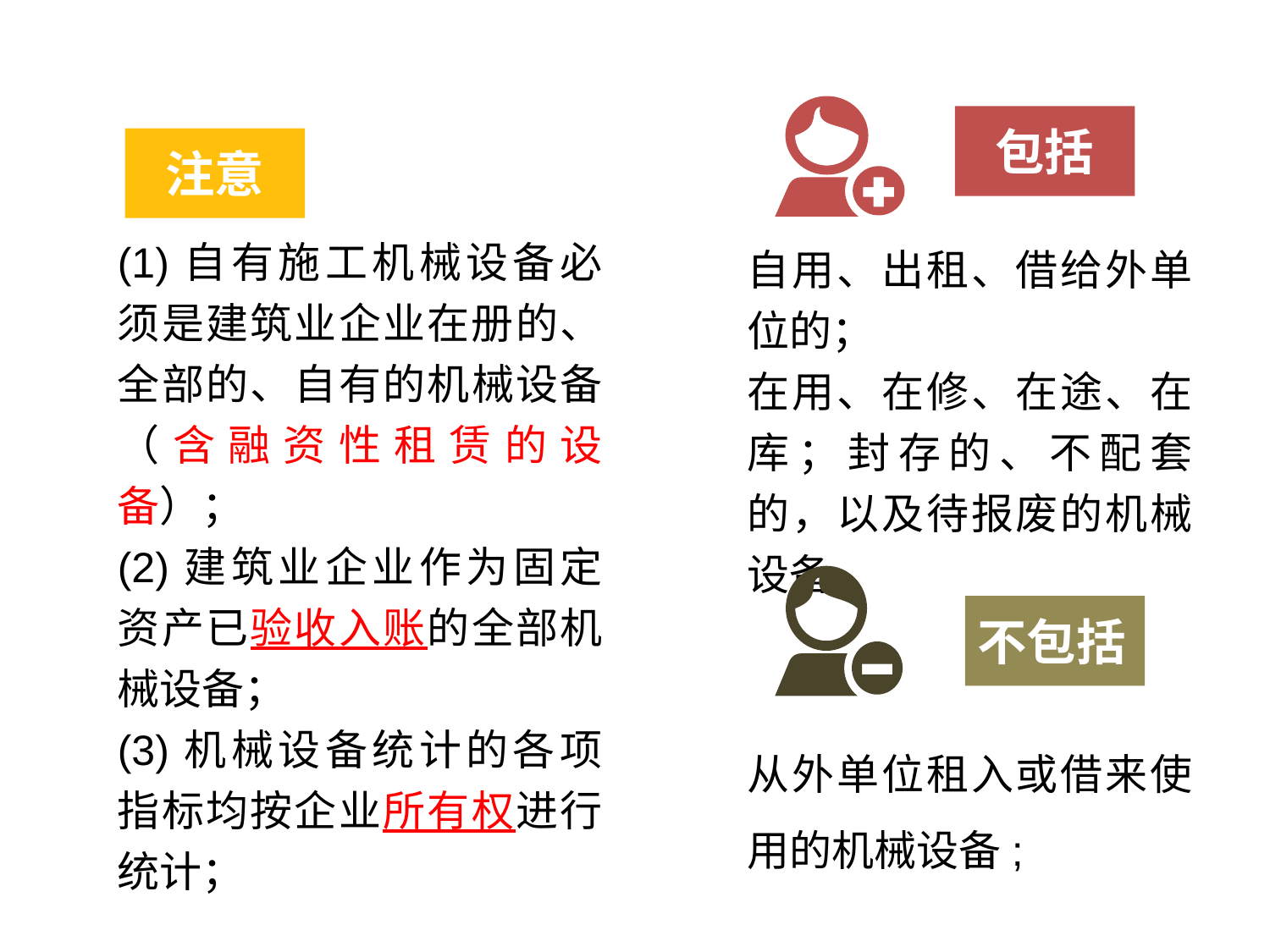

包括
注意
(1)自有施工机械设备必须是建筑业企业在册的、全部的、自有的机械设备（含融资性租赁的设备）；
(2)建筑业企业作为固定资产已验收入账的全部机械设备；
(3)机械设备统计的各项指标均按企业所有权进行统计；
自用、出租、借给外单位的；
在用、在修、在途、在库；封存的、不配套的，以及待报废的机械设备

不包括
从外单位租入或借来使用的机械设备;